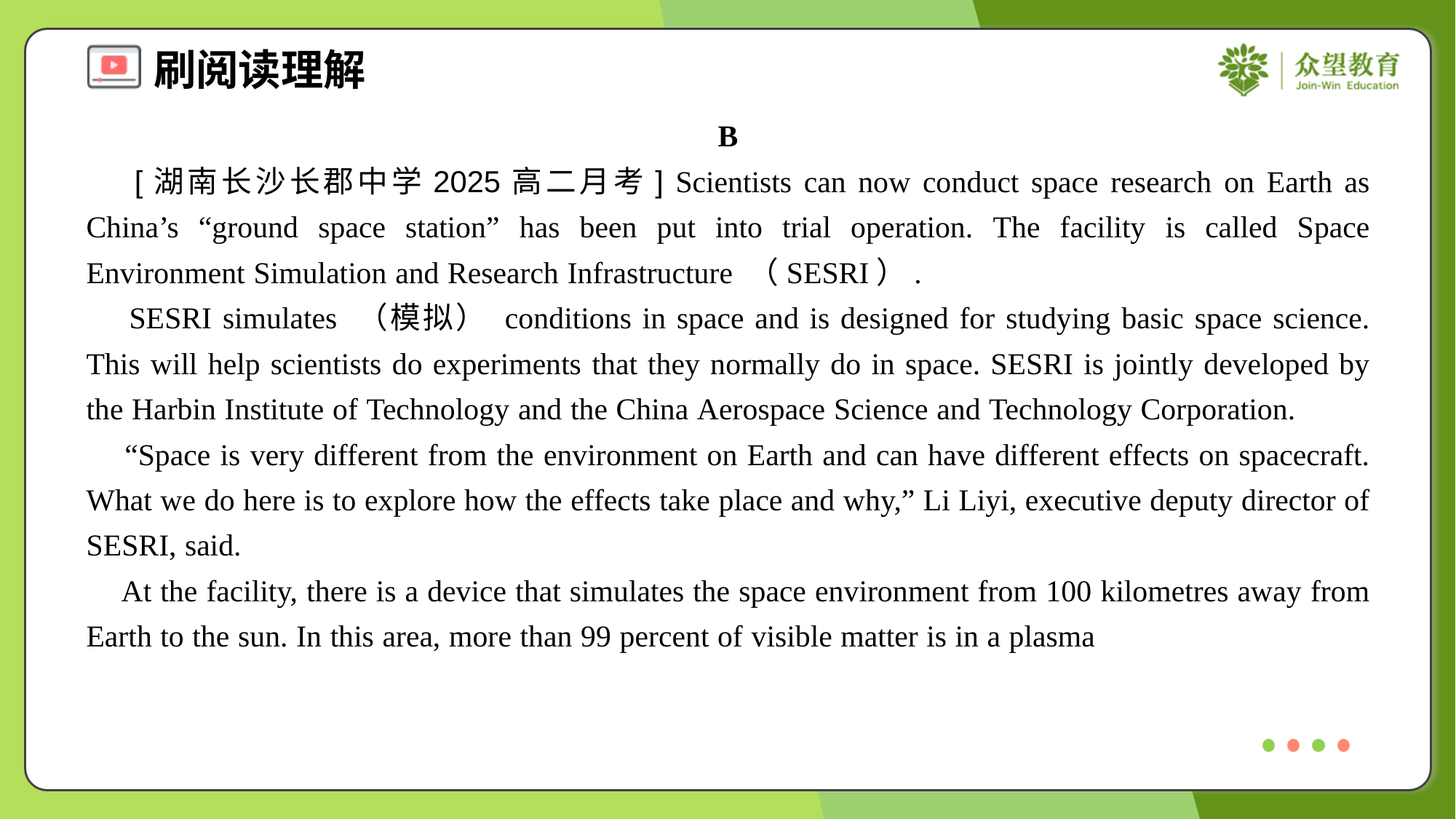

B
    [湖南长沙长郡中学2025高二月考] Scientists can now conduct space research on Earth as China’s “ground space station” has been put into trial operation. The facility is called Space Environment Simulation and Research Infrastructure （SESRI）.
    SESRI simulates （模拟） conditions in space and is designed for studying basic space science. This will help scientists do experiments that they normally do in space. SESRI is jointly developed by the Harbin Institute of Technology and the China Aerospace Science and Technology Corporation.
    “Space is very different from the environment on Earth and can have different effects on spacecraft. What we do here is to explore how the effects take place and why,” Li Liyi, executive deputy director of SESRI, said.
    At the facility, there is a device that simulates the space environment from 100 kilometres away from Earth to the sun. In this area, more than 99 percent of visible matter is in a plasma